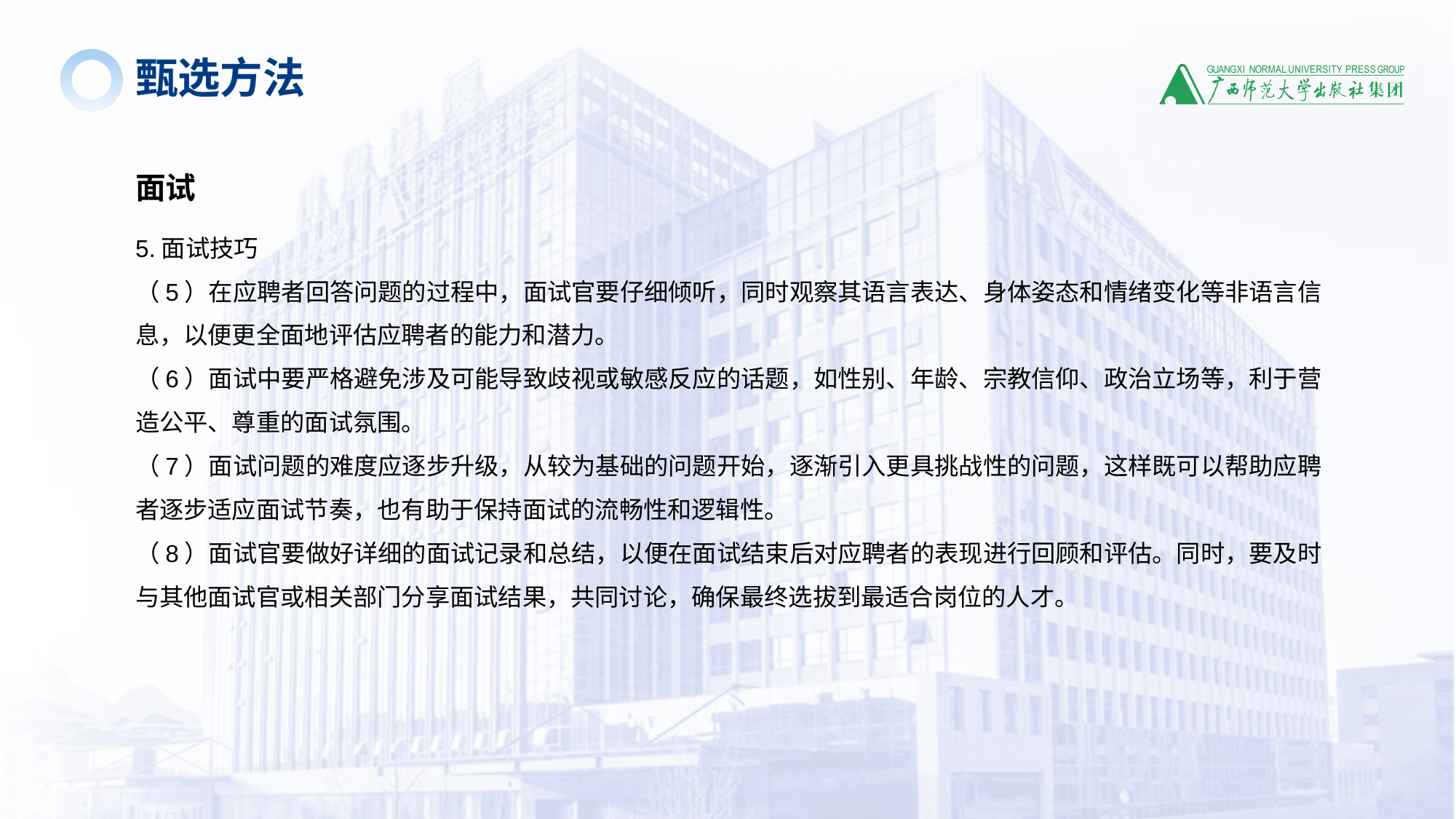

甄选方法

面试
5.面试技巧
（5）在应聘者回答问题的过程中，面试官要仔细倾听，同时观察其语言表达、身体姿态和情绪变化等非语言信息，以便更全面地评估应聘者的能力和潜力。
（6）面试中要严格避免涉及可能导致歧视或敏感反应的话题，如性别、年龄、宗教信仰、政治立场等，利于营造公平、尊重的面试氛围。
（7）面试问题的难度应逐步升级，从较为基础的问题开始，逐渐引入更具挑战性的问题，这样既可以帮助应聘者逐步适应面试节奏，也有助于保持面试的流畅性和逻辑性。
（8）面试官要做好详细的面试记录和总结，以便在面试结束后对应聘者的表现进行回顾和评估。同时，要及时与其他面试官或相关部门分享面试结果，共同讨论，确保最终选拔到最适合岗位的人才。